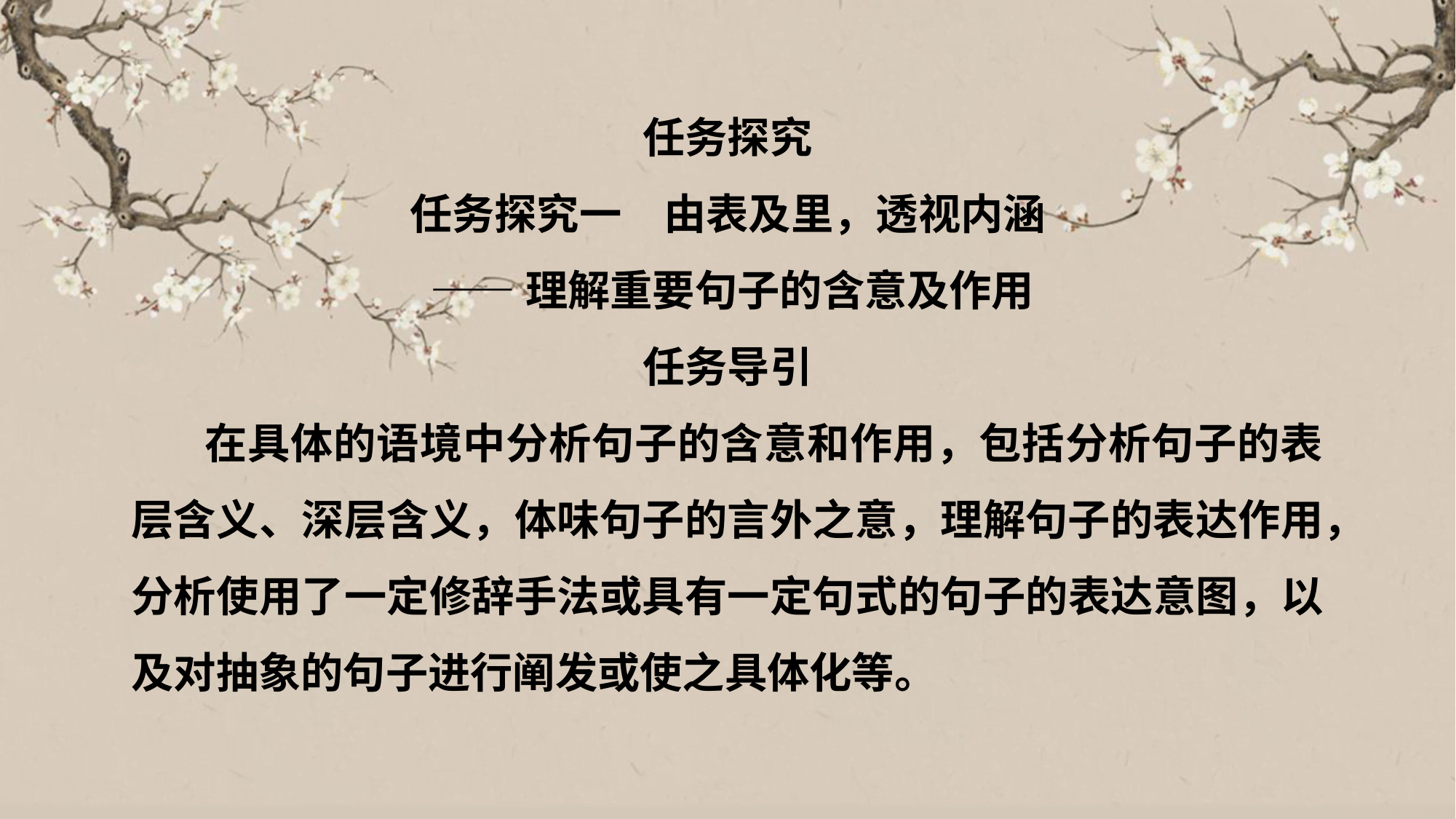

任务探究
任务探究一　由表及里，透视内涵
 ——理解重要句子的含意及作用
任务导引
在具体的语境中分析句子的含意和作用，包括分析句子的表层含义、深层含义，体味句子的言外之意，理解句子的表达作用，分析使用了一定修辞手法或具有一定句式的句子的表达意图，以及对抽象的句子进行阐发或使之具体化等。